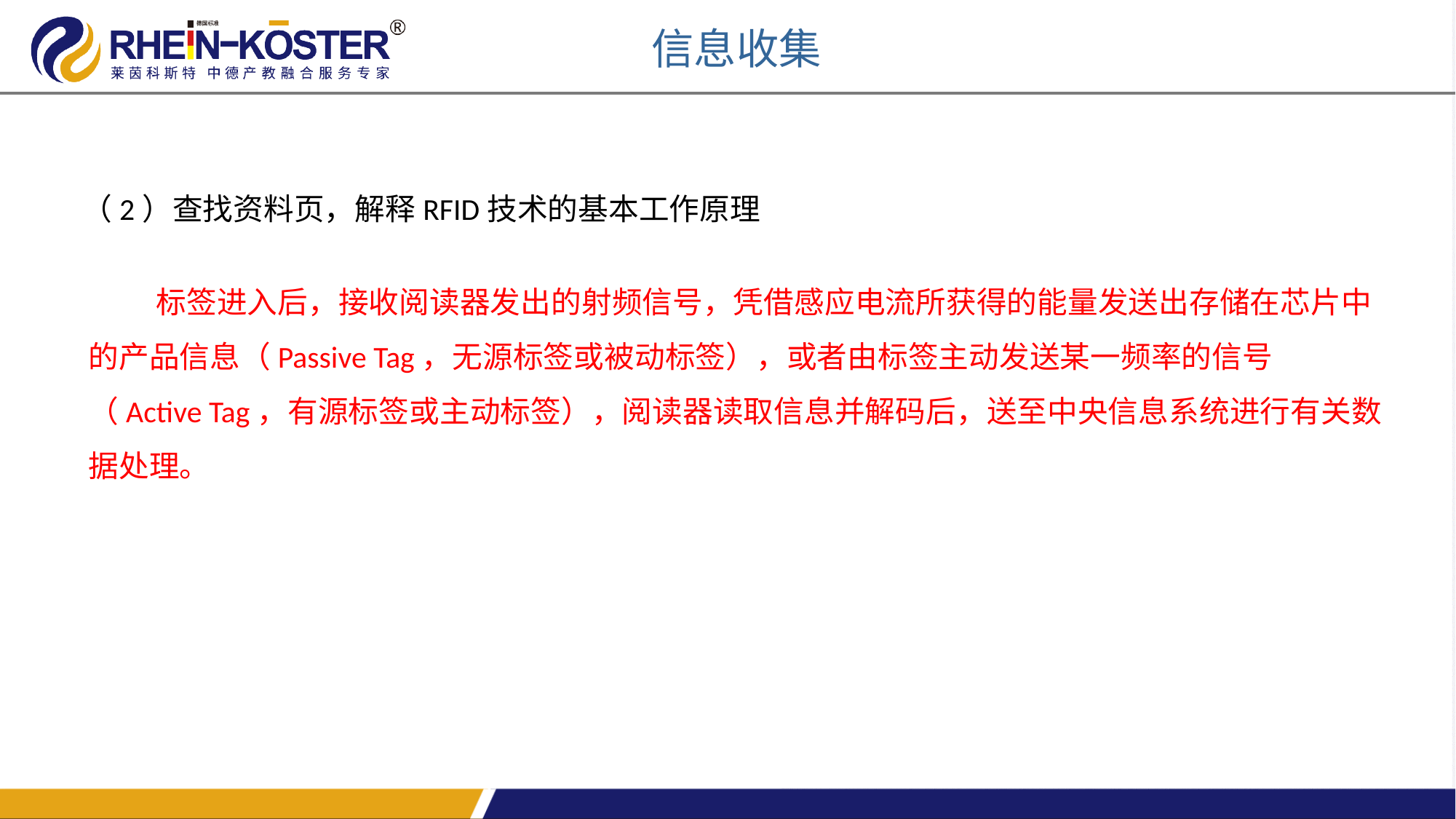

信息收集
（2）查找资料页，解释RFID技术的基本工作原理
         标签进入后，接收阅读器发出的射频信号，凭借感应电流所获得的能量发送出存储在芯片中的产品信息（Passive Tag，无源标签或被动标签），或者由标签主动发送某一频率的信号（Active Tag，有源标签或主动标签），阅读器读取信息并解码后，送至中央信息系统进行有关数据处理。